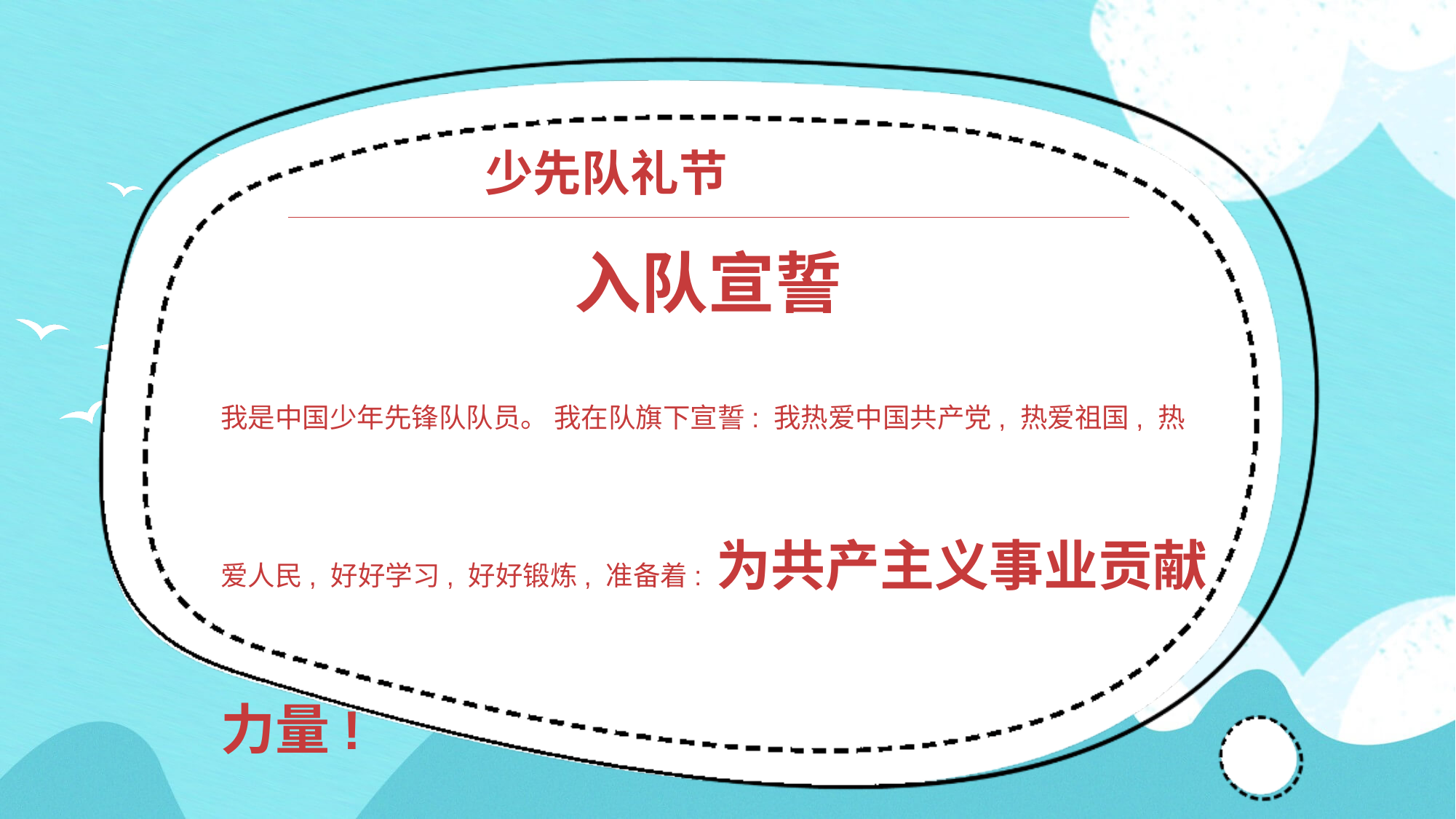

少先队礼节
入队宣誓
我是中国少年先锋队队员。 我在队旗下宣誓: 我热爱中国共产党, 热爱祖国, 热爱人民, 好好学习, 好好锻炼, 准备着: 为共产主义事业贡献力量!